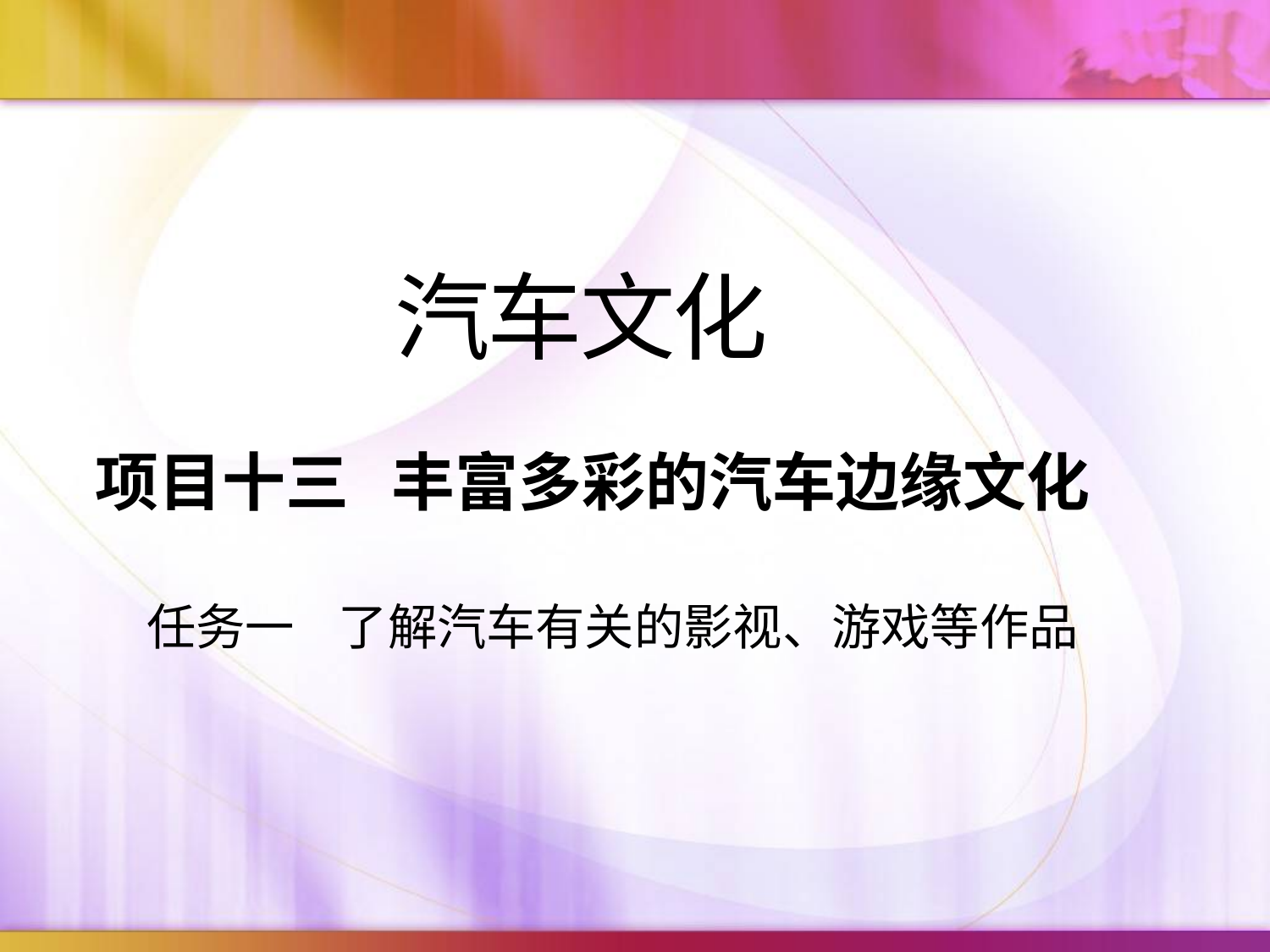

# 汽车文化
项目十三   丰富多彩的汽车边缘文化
任务一    了解汽车有关的影视、游戏等作品